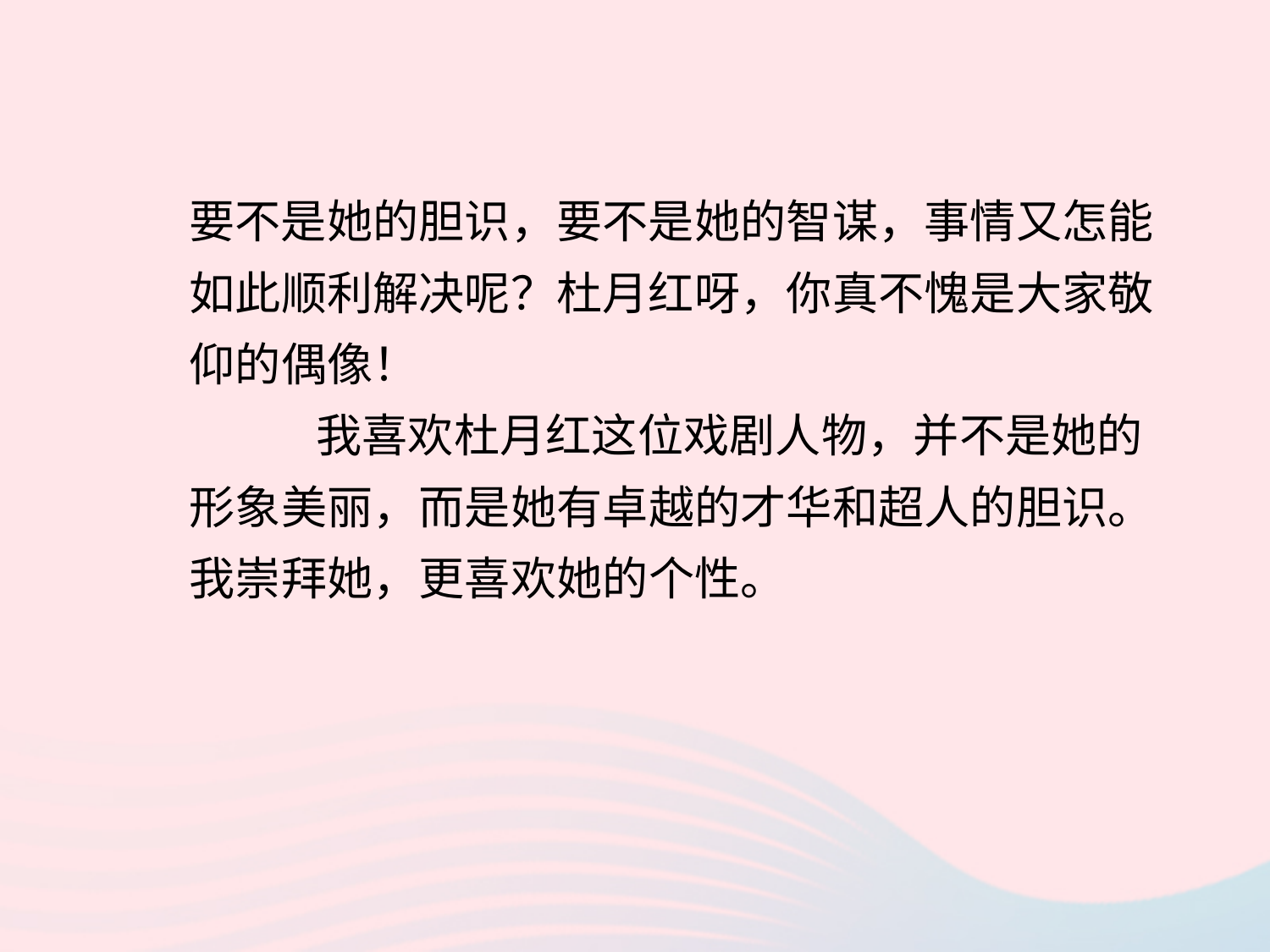

要不是她的胆识，要不是她的智谋，事情又怎能如此顺利解决呢？杜月红呀，你真不愧是大家敬仰的偶像！
	我喜欢杜月红这位戏剧人物，并不是她的形象美丽，而是她有卓越的才华和超人的胆识。我崇拜她，更喜欢她的个性。